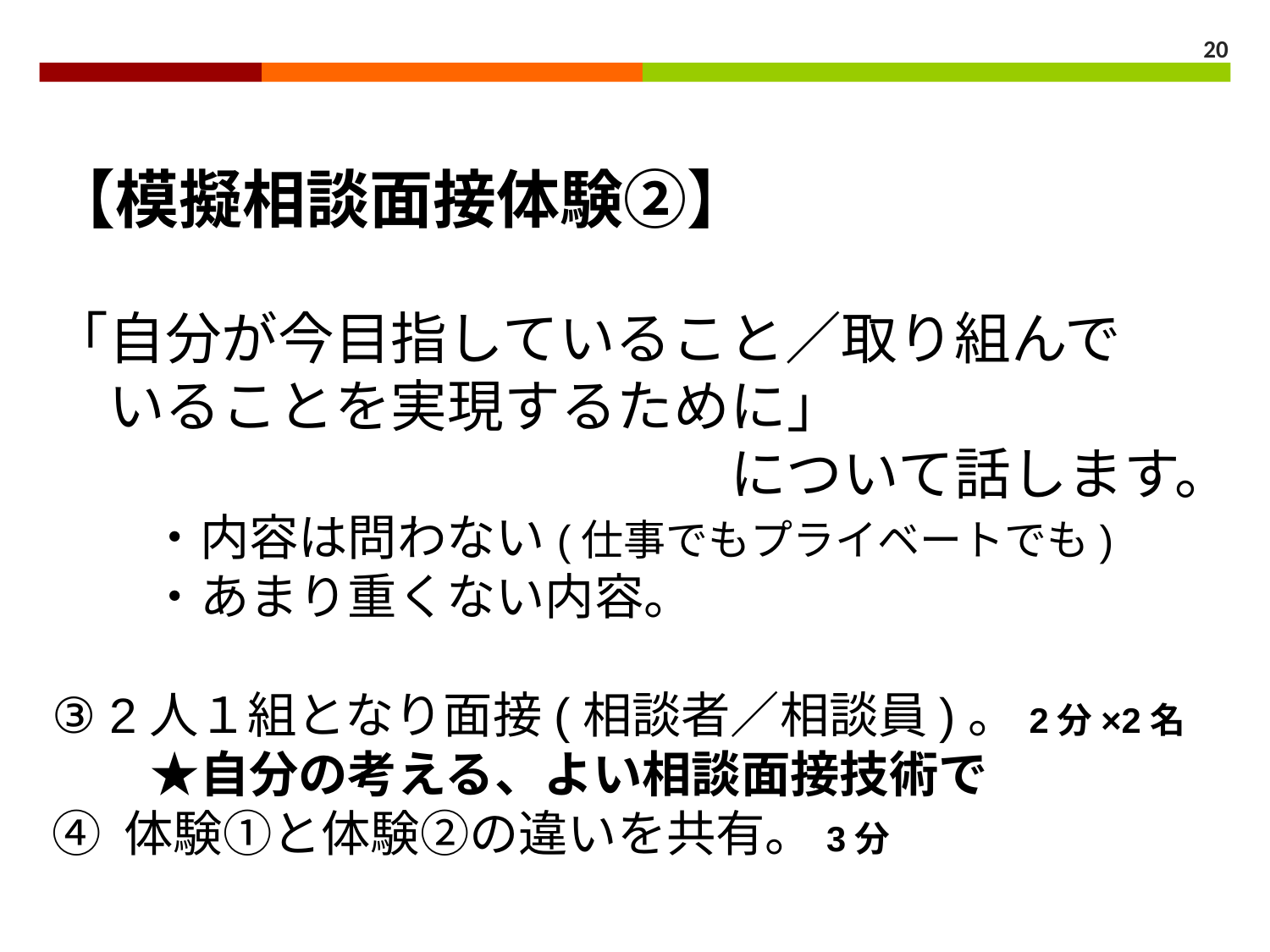

20
【模擬相談面接体験②】

「自分が今目指していること／取り組んで
　いることを実現するために」
　　　　　　　　　　　　について話します。
　　・内容は問わない(仕事でもプライベートでも)
　　・あまり重くない内容。

③ 2人１組となり面接(相談者／相談員)。2分×2名
　　★自分の考える、よい相談面接技術で
④ 体験①と体験②の違いを共有。3分